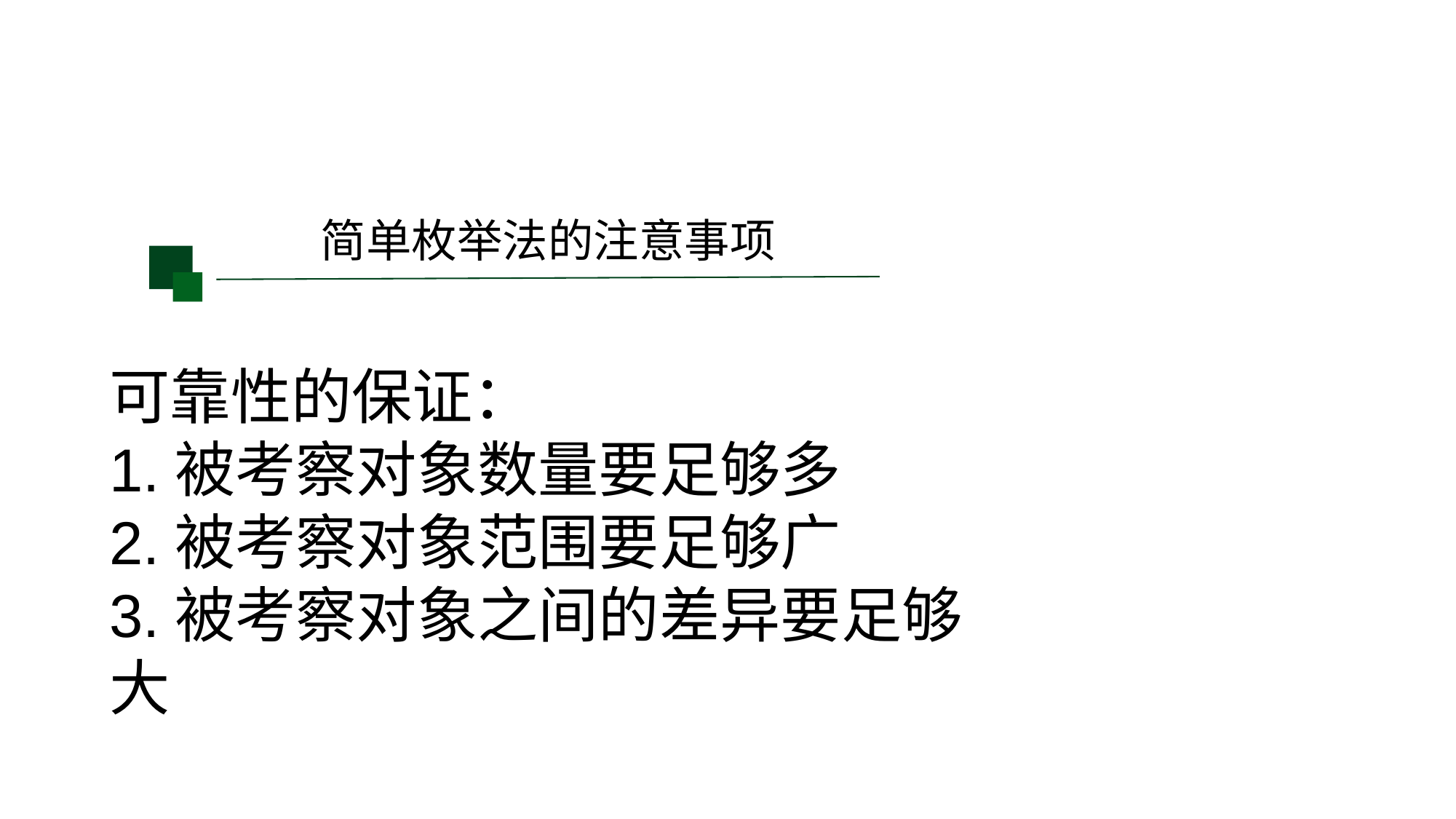

简单枚举法的注意事项

可靠性的保证：
1.被考察对象数量要足够多
2.被考察对象范围要足够广
3.被考察对象之间的差异要足够大